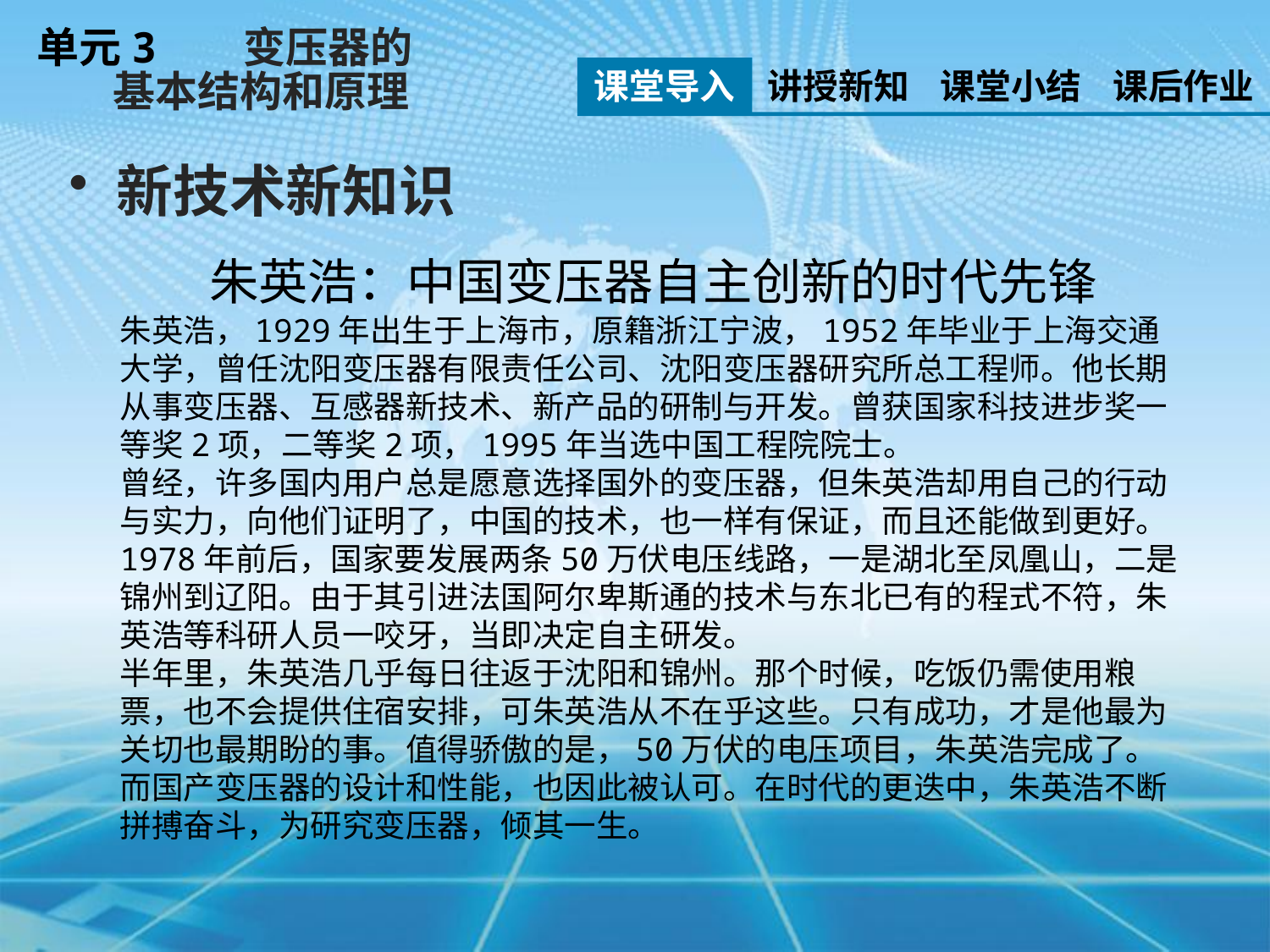

单元3   变压器的
       基本结构和原理
课堂导入
讲授新知
课堂小结
课后作业
新技术新知识

朱英浩：中国变压器自主创新的时代先锋
朱英浩，1929年出生于上海市，原籍浙江宁波，1952年毕业于上海交通大学，曾任沈阳变压器有限责任公司、沈阳变压器研究所总工程师。他长期从事变压器、互感器新技术、新产品的研制与开发。曾获国家科技进步奖一等奖2项，二等奖2项，1995年当选中国工程院院士。
曾经，许多国内用户总是愿意选择国外的变压器，但朱英浩却用自己的行动与实力，向他们证明了，中国的技术，也一样有保证，而且还能做到更好。1978年前后，国家要发展两条50万伏电压线路，一是湖北至凤凰山，二是锦州到辽阳。由于其引进法国阿尔卑斯通的技术与东北已有的程式不符，朱英浩等科研人员一咬牙，当即决定自主研发。
半年里，朱英浩几乎每日往返于沈阳和锦州。那个时候，吃饭仍需使用粮票，也不会提供住宿安排，可朱英浩从不在乎这些。只有成功，才是他最为关切也最期盼的事。值得骄傲的是，50万伏的电压项目，朱英浩完成了。而国产变压器的设计和性能，也因此被认可。在时代的更迭中，朱英浩不断拼搏奋斗，为研究变压器，倾其一生。